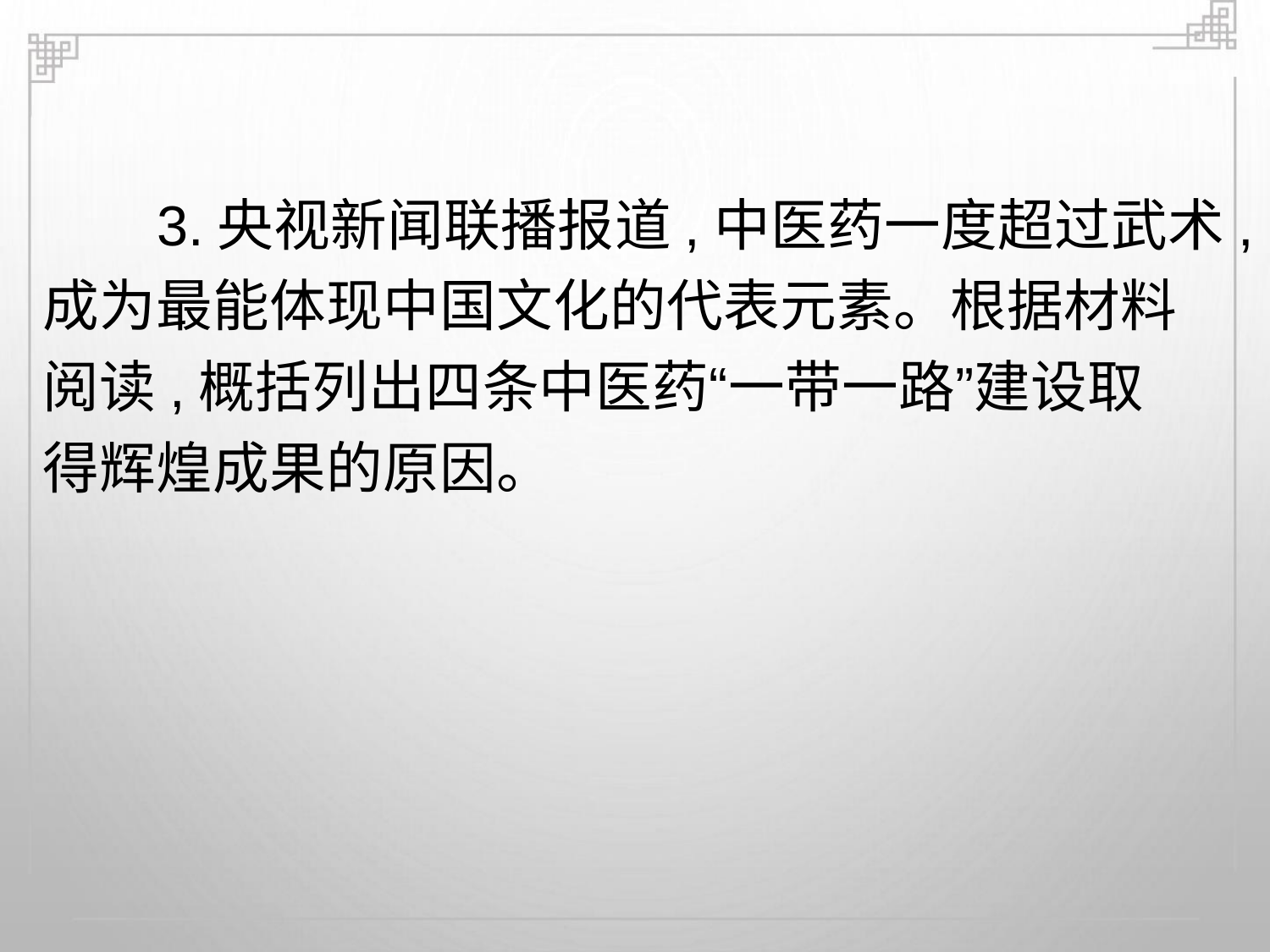

3.央视新闻联播报道,中医药一度超过武术,
成为最能体现中国文化的代表元素。根据材料
阅读,概括列出四条中医药“一带一路”建设取
得辉煌成果的原因。